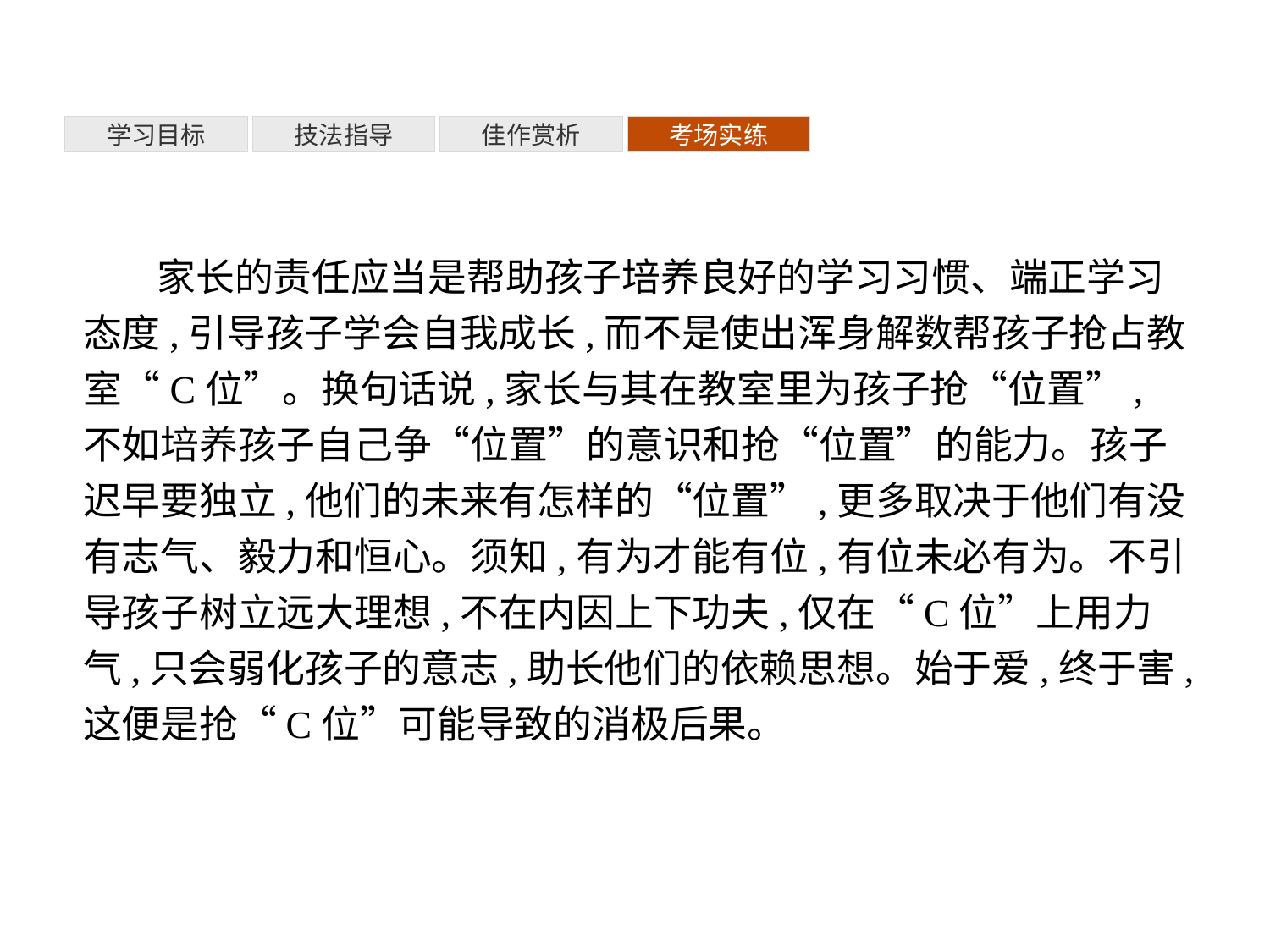

考场实练
学习目标
技法指导
佳作赏析
家长的责任应当是帮助孩子培养良好的学习习惯、端正学习态度,引导孩子学会自我成长,而不是使出浑身解数帮孩子抢占教室“C位”。换句话说,家长与其在教室里为孩子抢“位置”,不如培养孩子自己争“位置”的意识和抢“位置”的能力。孩子迟早要独立,他们的未来有怎样的“位置”,更多取决于他们有没有志气、毅力和恒心。须知,有为才能有位,有位未必有为。不引导孩子树立远大理想,不在内因上下功夫,仅在“C位”上用力气,只会弱化孩子的意志,助长他们的依赖思想。始于爱,终于害,这便是抢“C位”可能导致的消极后果。